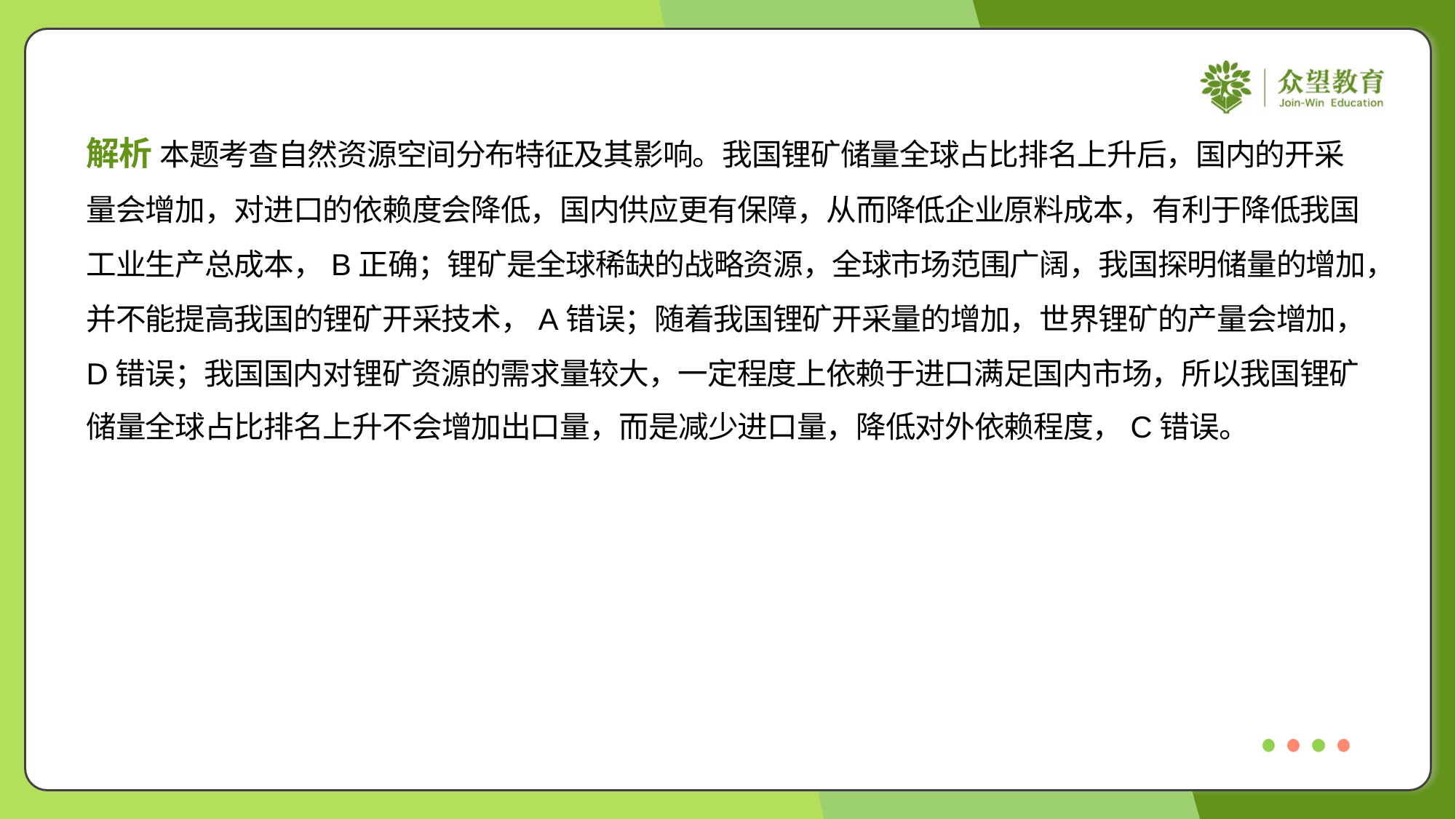

解析 本题考查自然资源空间分布特征及其影响。我国锂矿储量全球占比排名上升后，国内的开采
量会增加，对进口的依赖度会降低，国内供应更有保障，从而降低企业原料成本，有利于降低我国
工业生产总成本，B正确；锂矿是全球稀缺的战略资源，全球市场范围广阔，我国探明储量的增加，
并不能提高我国的锂矿开采技术，A错误；随着我国锂矿开采量的增加，世界锂矿的产量会增加，
D错误；我国国内对锂矿资源的需求量较大，一定程度上依赖于进口满足国内市场，所以我国锂矿
储量全球占比排名上升不会增加出口量，而是减少进口量，降低对外依赖程度，C错误。